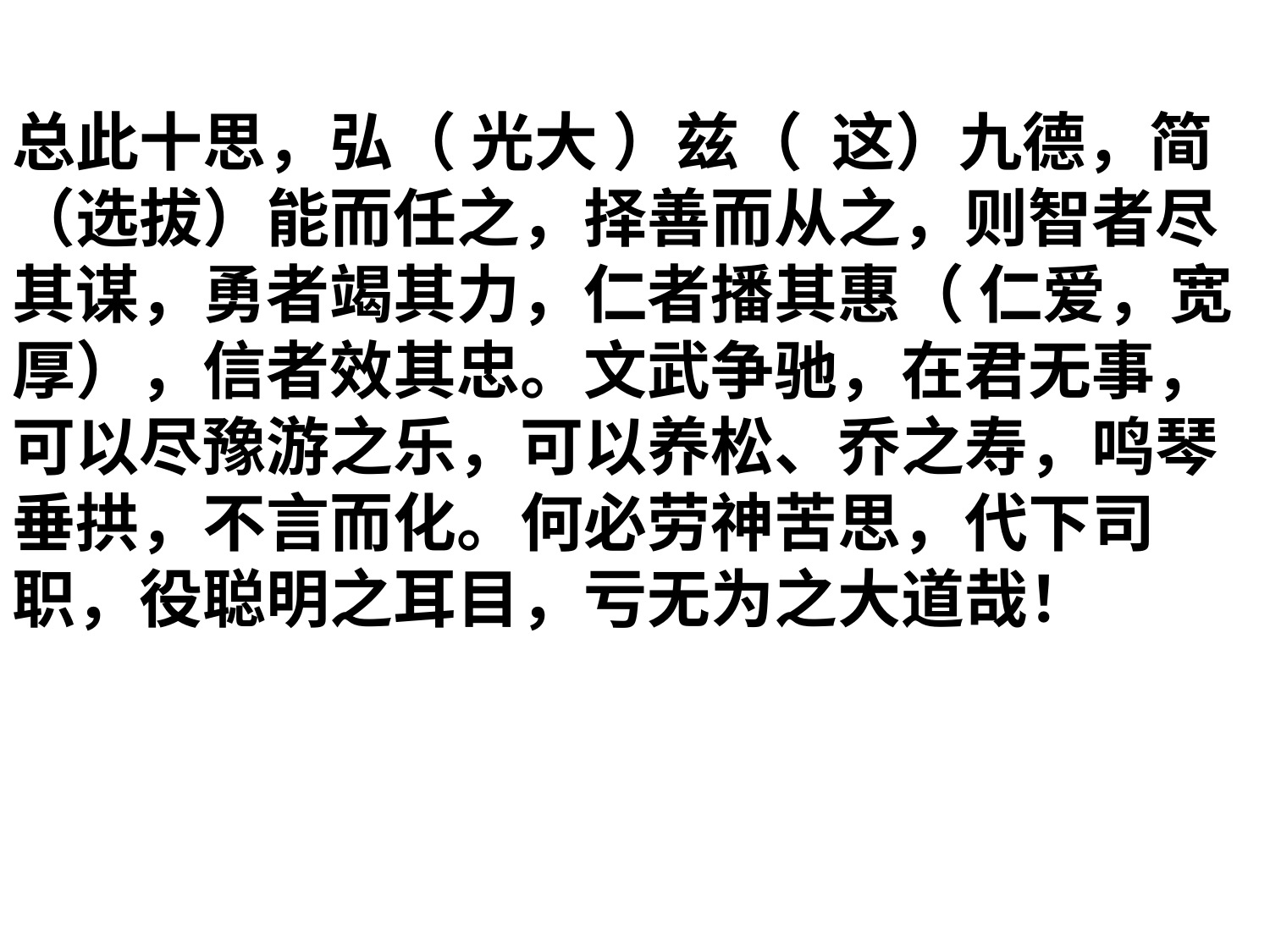

总此十思，弘（ 光大 ）兹（  这）九德，简（选拔）能而任之，择善而从之，则智者尽其谋，勇者竭其力，仁者播其惠（ 仁爱，宽厚），信者效其忠。文武争驰，在君无事，可以尽豫游之乐，可以养松、乔之寿，鸣琴垂拱，不言而化。何必劳神苦思，代下司职，役聪明之耳目，亏无为之大道哉！